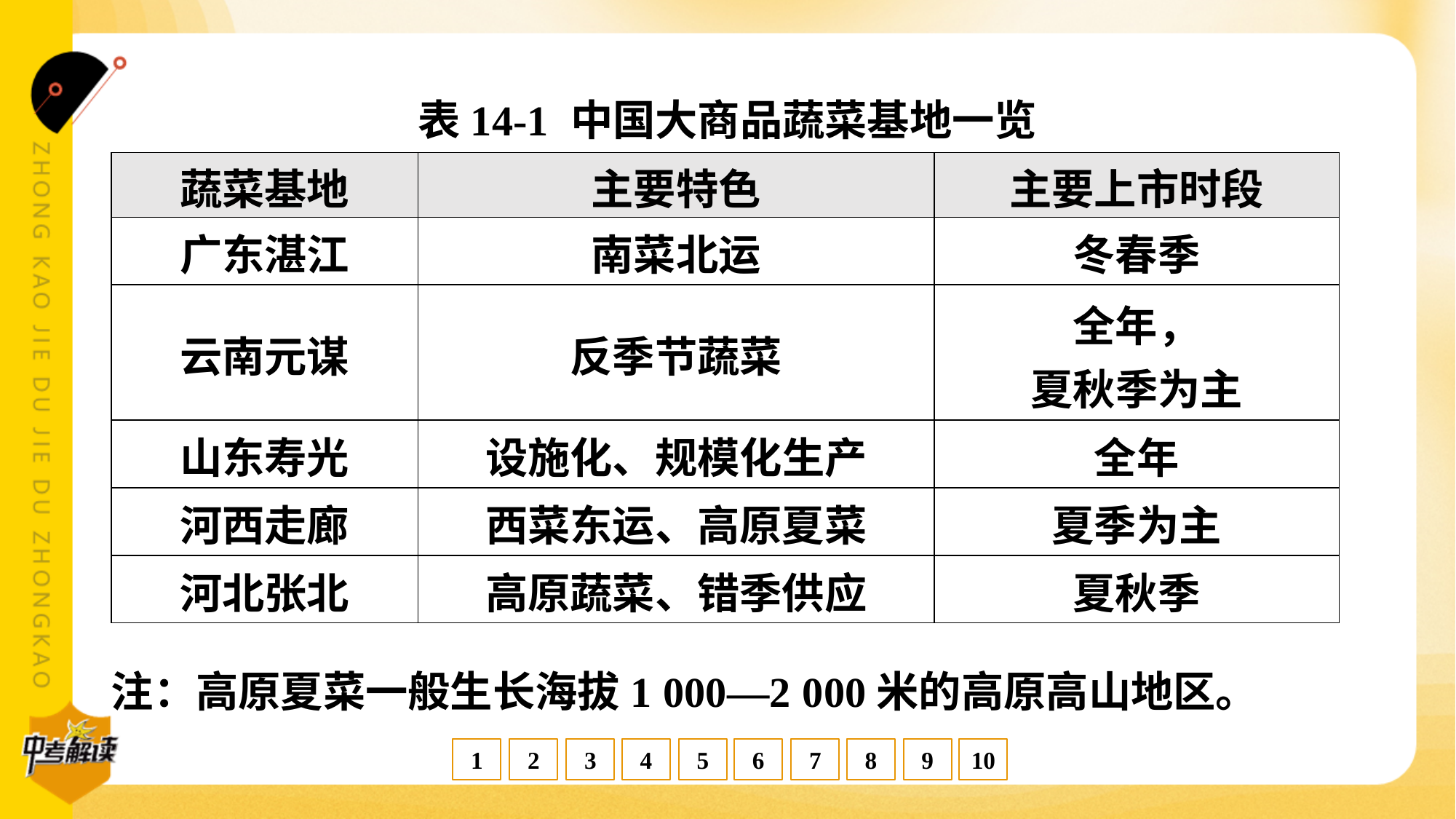

表14-1 中国大商品蔬菜基地一览
| 蔬菜基地 | 主要特色 | 主要上市时段 |
| --- | --- | --- |
| 广东湛江 | 南菜北运 | 冬春季 |
| 云南元谋 | 反季节蔬菜 | 全年， 夏秋季为主 |
| 山东寿光 | 设施化、规模化生产 | 全年 |
| 河西走廊 | 西菜东运、高原夏菜 | 夏季为主 |
| 河北张北 | 高原蔬菜、错季供应 | 夏秋季 |
注：高原夏菜一般生长海拔1 000—2 000米的高原高山地区。